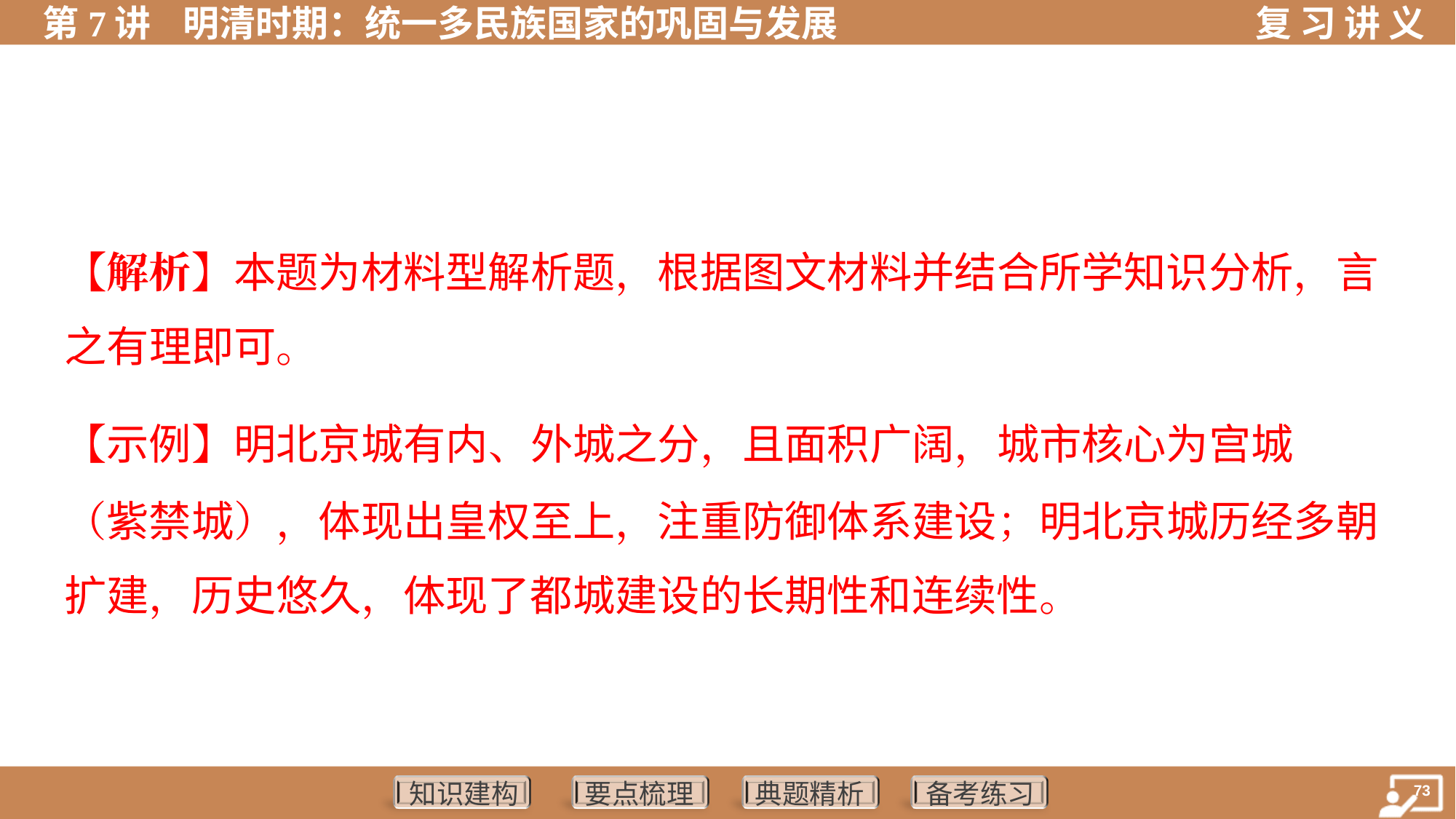

【解析】本题为材料型解析题，根据图文材料并结合所学知识分析，言
之有理即可。
【示例】明北京城有内、外城之分，且面积广阔，城市核心为宫城
（紫禁城），体现出皇权至上，注重防御体系建设；明北京城历经多朝
扩建，历史悠久，体现了都城建设的长期性和连续性。